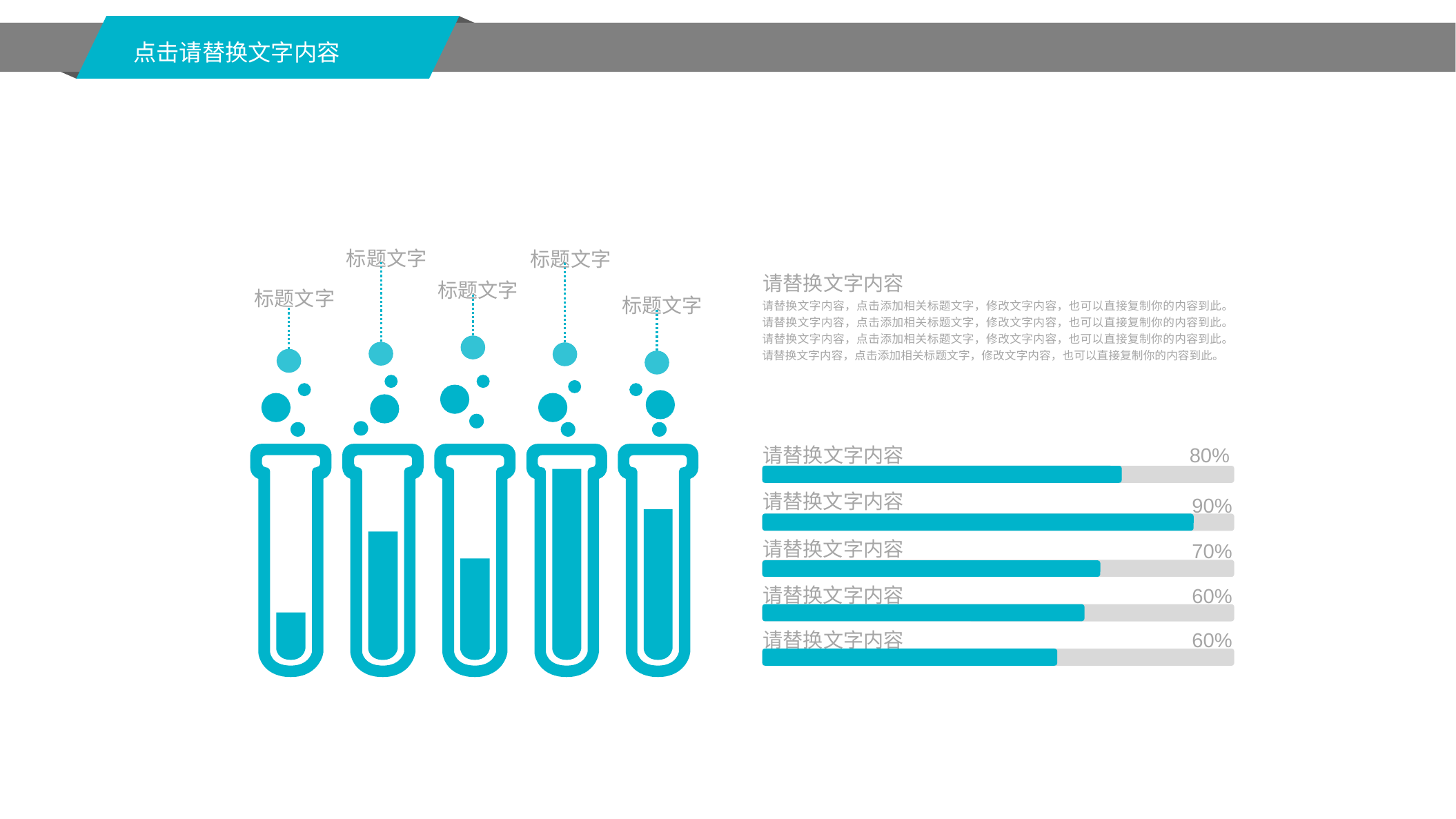

点击请替换文字内容
标题文字

标题文字

请替换文字内容
标题文字

标题文字

标题文字

请替换文字内容，点击添加相关标题文字，修改文字内容，也可以直接复制你的内容到此。请替换文字内容，点击添加相关标题文字，修改文字内容，也可以直接复制你的内容到此。请替换文字内容，点击添加相关标题文字，修改文字内容，也可以直接复制你的内容到此。请替换文字内容，点击添加相关标题文字，修改文字内容，也可以直接复制你的内容到此。

请替换文字内容
80%

请替换文字内容
90%

请替换文字内容
70%

请替换文字内容
60%

请替换文字内容
60%